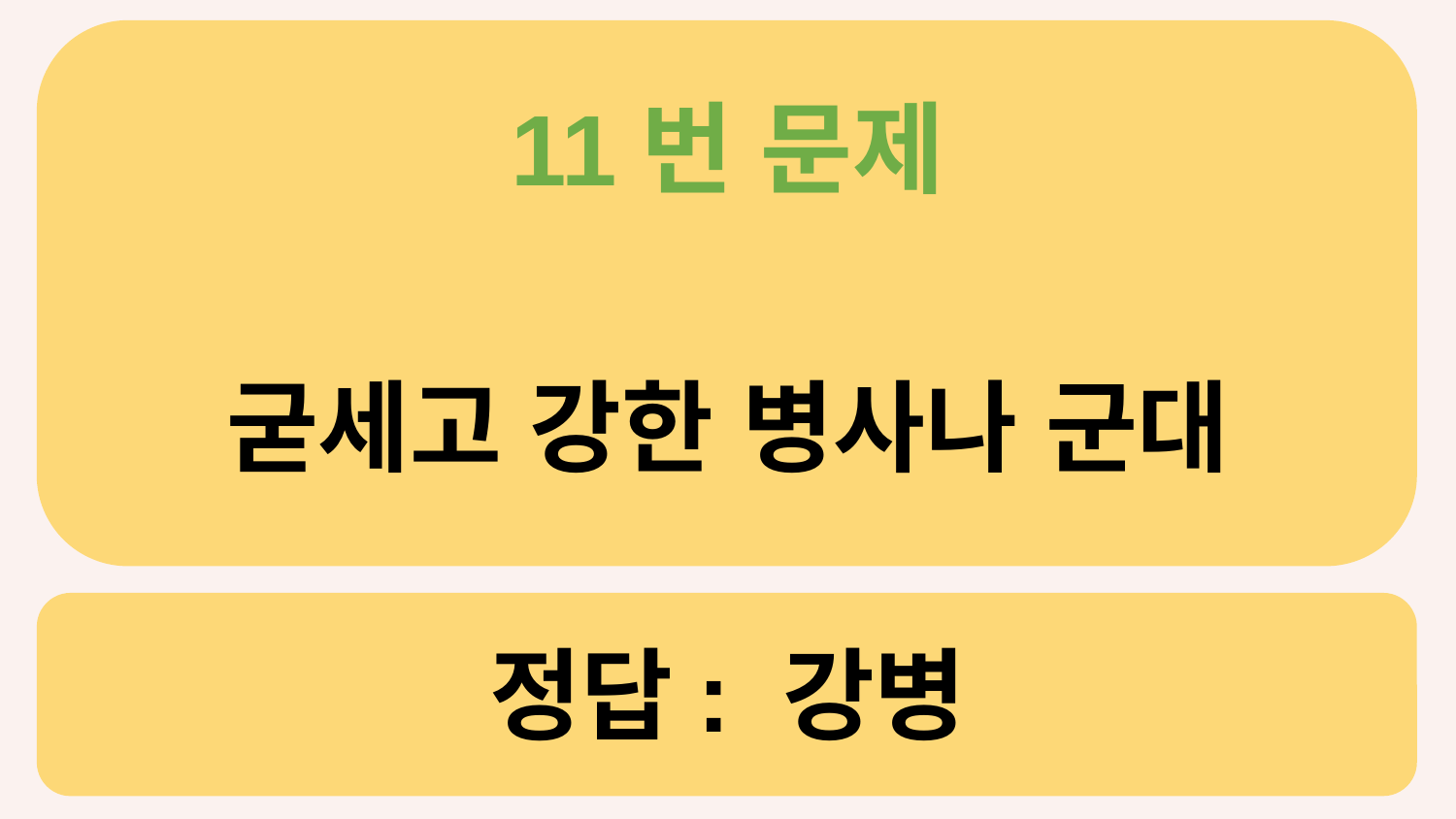

11번 문제
굳세고 강한 병사나 군대

# 정답: 강병